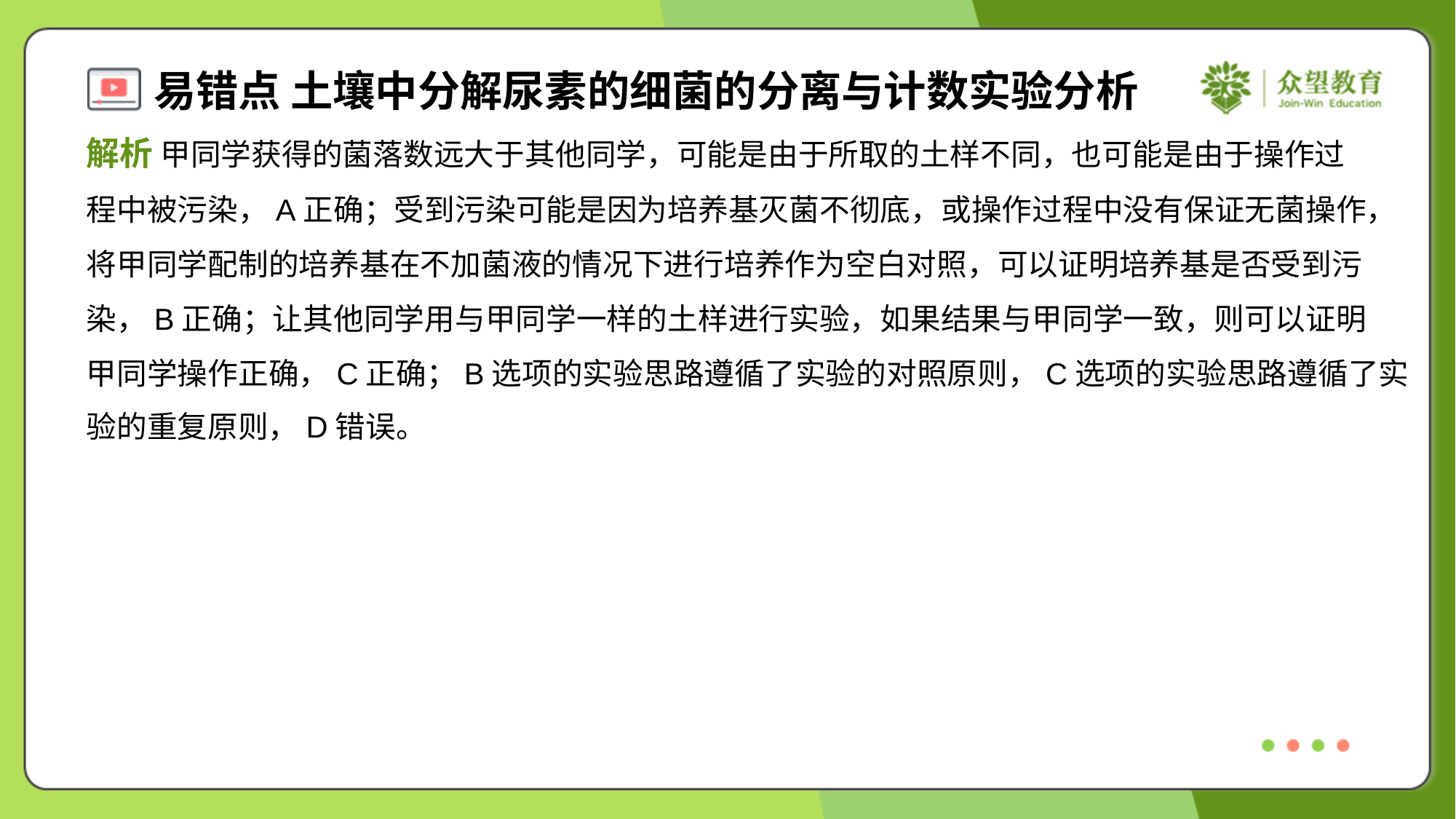

解析 甲同学获得的菌落数远大于其他同学，可能是由于所取的土样不同，也可能是由于操作过
程中被污染，A正确；受到污染可能是因为培养基灭菌不彻底，或操作过程中没有保证无菌操作，
将甲同学配制的培养基在不加菌液的情况下进行培养作为空白对照，可以证明培养基是否受到污
染，B正确；让其他同学用与甲同学一样的土样进行实验，如果结果与甲同学一致，则可以证明
甲同学操作正确，C正确；B选项的实验思路遵循了实验的对照原则，C选项的实验思路遵循了实
验的重复原则，D错误。